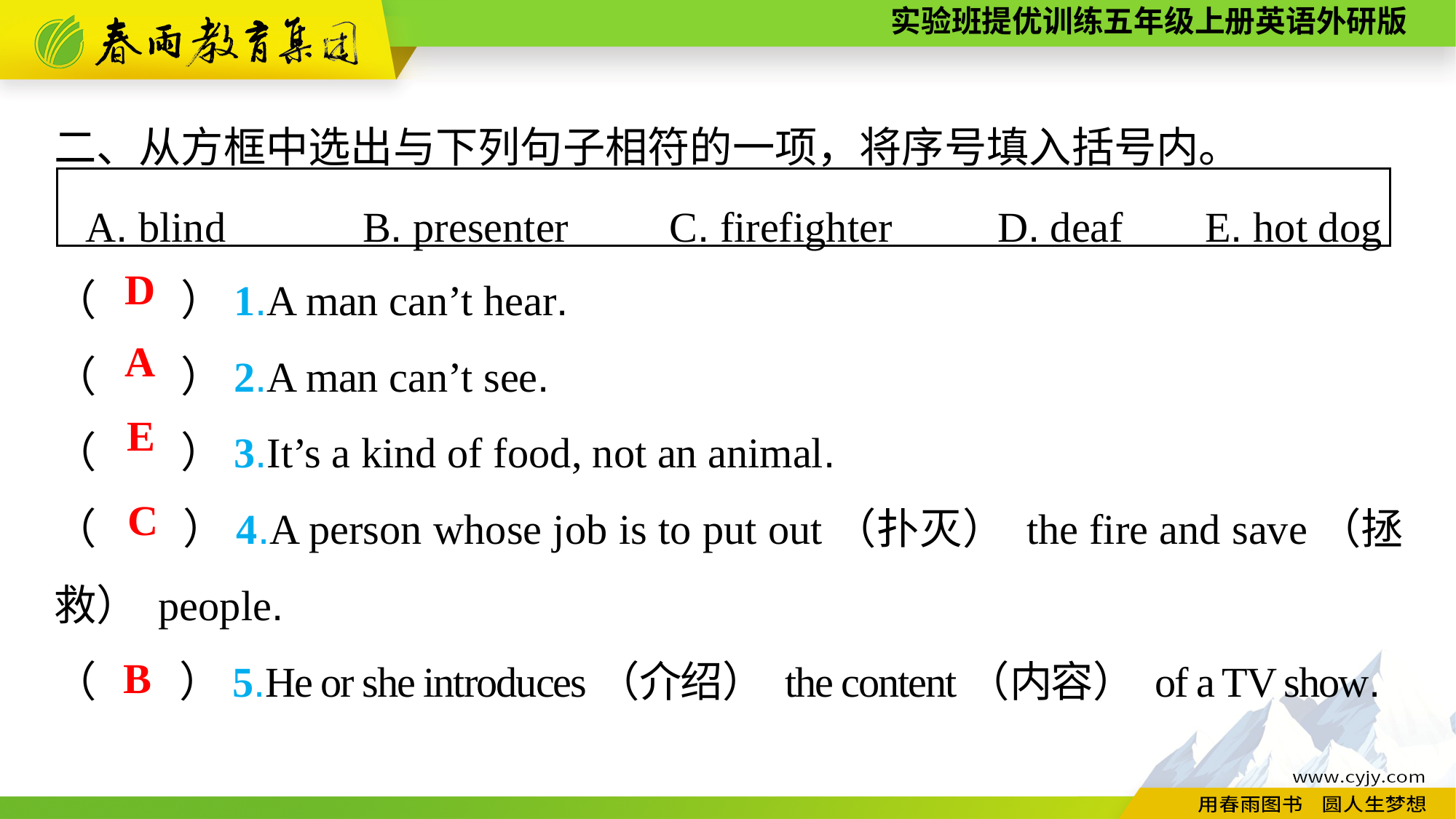

二、从方框中选出与下列句子相符的一项，将序号填入括号内。

（　　）1.A man can’t hear.
（　　）2.A man can’t see.
（　　）3.It’s a kind of food, not an animal.
（　　）4.A person whose job is to put out（扑灭） the fire and save（拯救） people.
（　　）5.He or she introduces（介绍） the content（内容） of a TV show.
A. blind       　B. presenter　    C. firefighter    　D. deaf　  E. hot dog

D
A
E
C
B